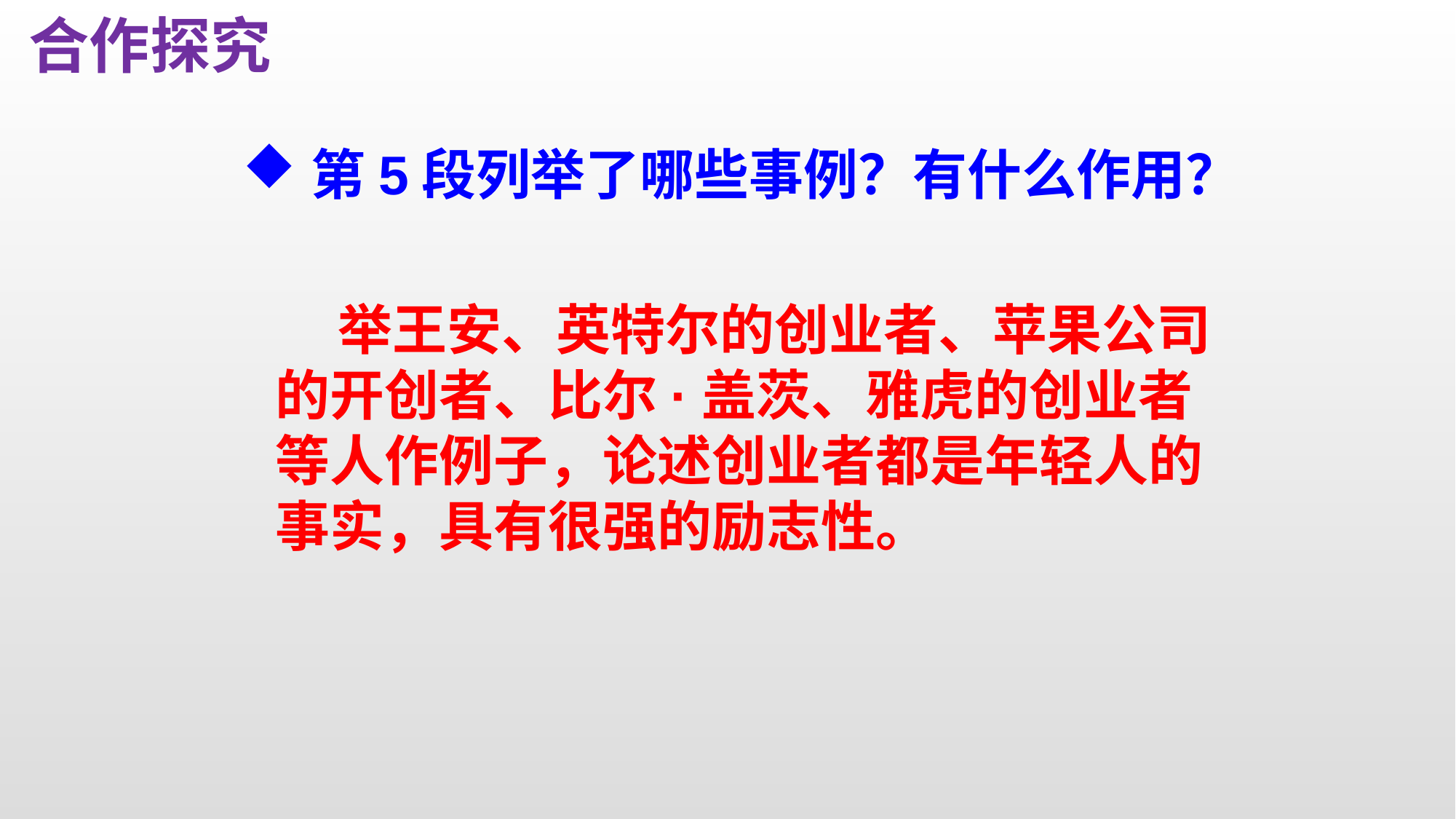

合作探究
第5段列举了哪些事例？有什么作用？
    举王安、英特尔的创业者、苹果公司的开创者、比尔·盖茨、雅虎的创业者等人作例子，论述创业者都是年轻人的事实，具有很强的励志性。